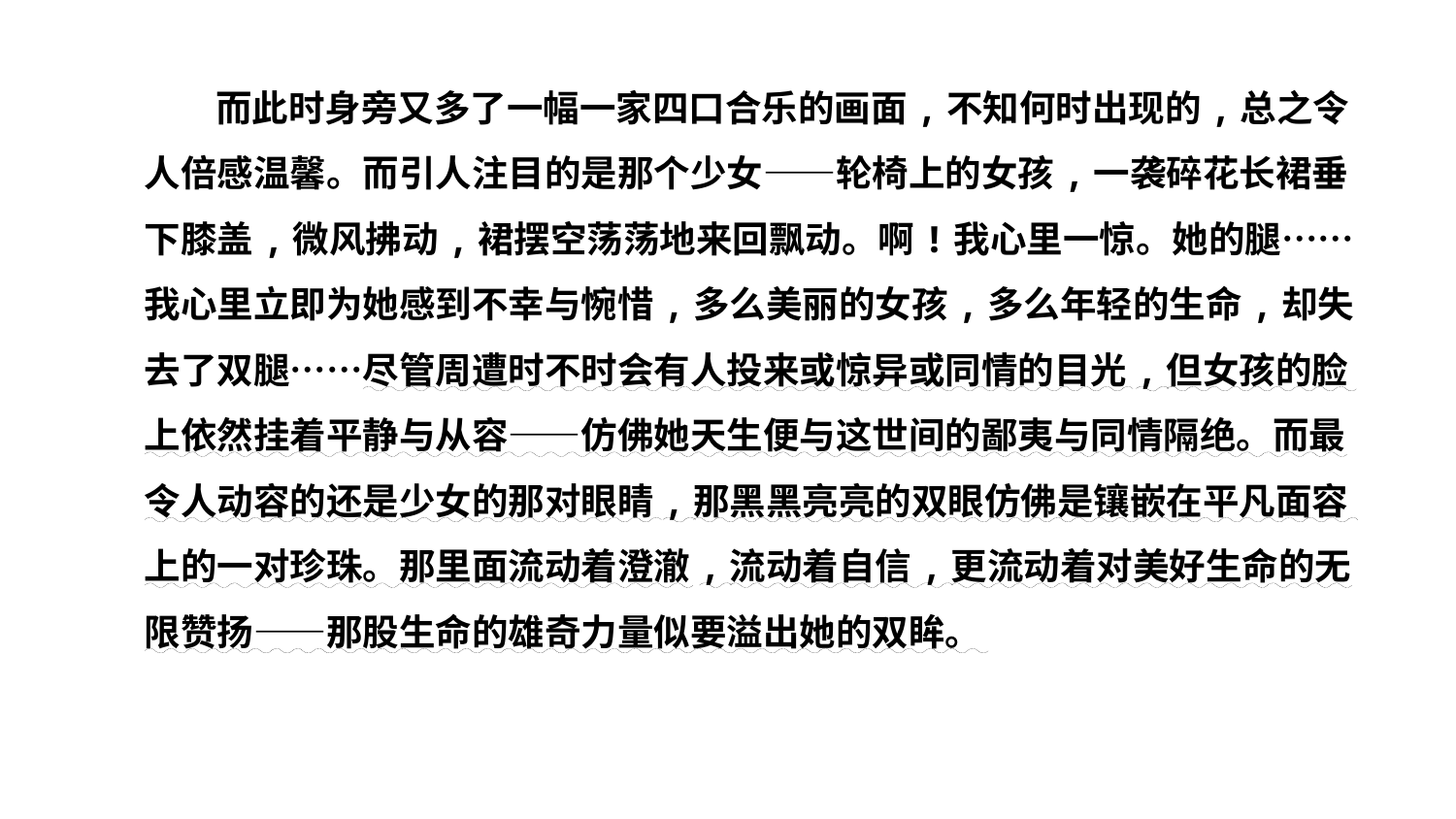

而此时身旁又多了一幅一家四口合乐的画面,不知何时出现的,总之令人倍感温馨。而引人注目的是那个少女——轮椅上的女孩,一袭碎花长裙垂下膝盖,微风拂动,裙摆空荡荡地来回飘动。啊!我心里一惊。她的腿……我心里立即为她感到不幸与惋惜,多么美丽的女孩,多么年轻的生命,却失去了双腿……尽管周遭时不时会有人投来或惊异或同情的目光,但女孩的脸上依然挂着平静与从容——仿佛她天生便与这世间的鄙夷与同情隔绝。而最令人动容的还是少女的那对眼睛,那黑黑亮亮的双眼仿佛是镶嵌在平凡面容上的一对珍珠。那里面流动着澄澈,流动着自信,更流动着对美好生命的无限赞扬——那股生命的雄奇力量似要溢出她的双眸。